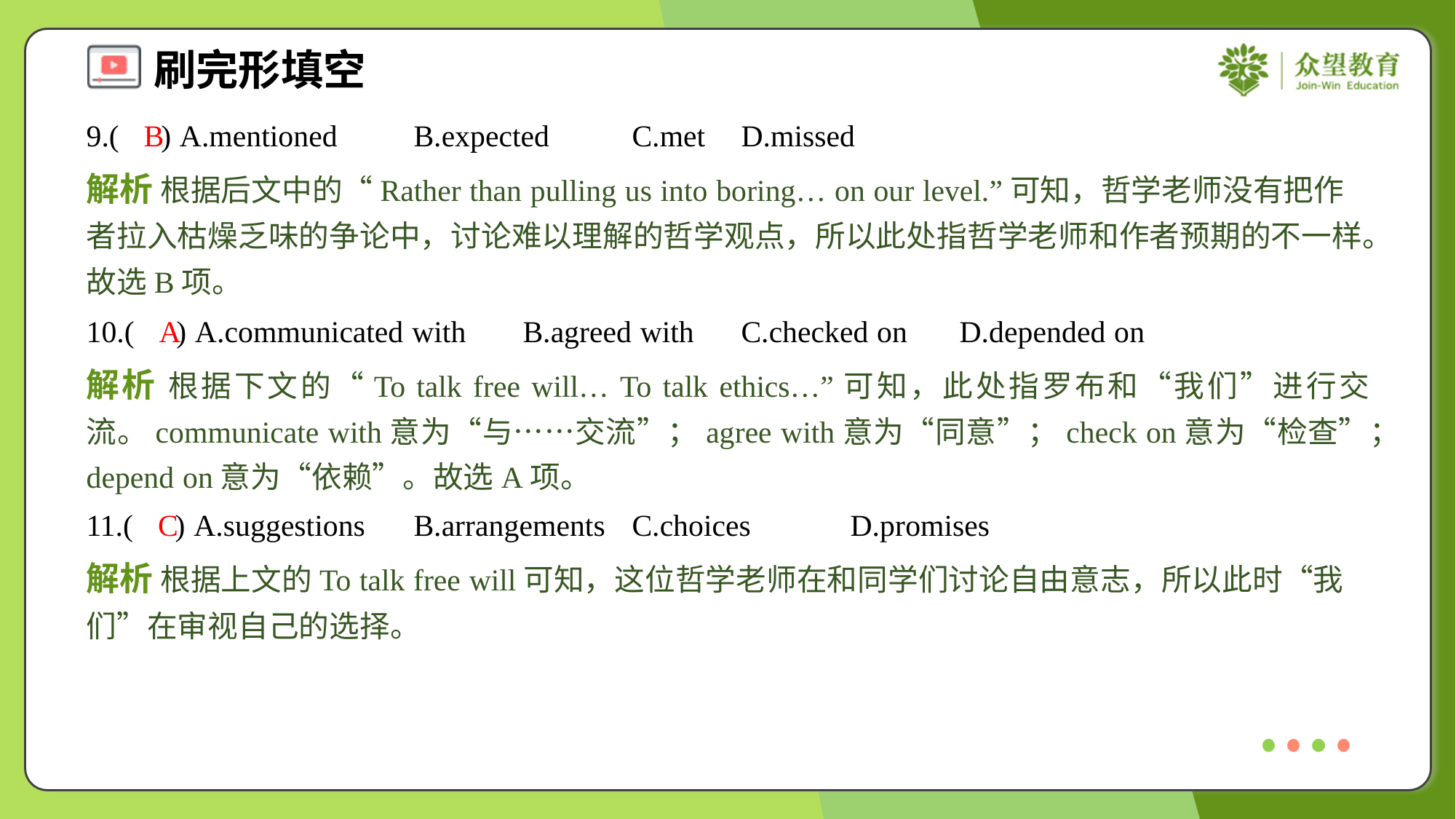

9.(     ) A.mentioned	B.expected	C.met	D.missed
B
解析 根据后文中的“Rather than pulling us into boring… on our level.”可知，哲学老师没有把作者拉入枯燥乏味的争论中，讨论难以理解的哲学观点，所以此处指哲学老师和作者预期的不一样。故选B项。
10.(     ) A.communicated with	B.agreed with	C.checked on	D.depended on
A
解析 根据下文的“To talk free will… To talk ethics…”可知，此处指罗布和“我们”进行交流。communicate with意为“与……交流”；agree with意为“同意”；check on意为“检查”；depend on意为“依赖”。故选A项。
11.(     ) A.suggestions	B.arrangements	C.choices	D.promises
C
解析 根据上文的To talk free will可知，这位哲学老师在和同学们讨论自由意志，所以此时“我们”在审视自己的选择。